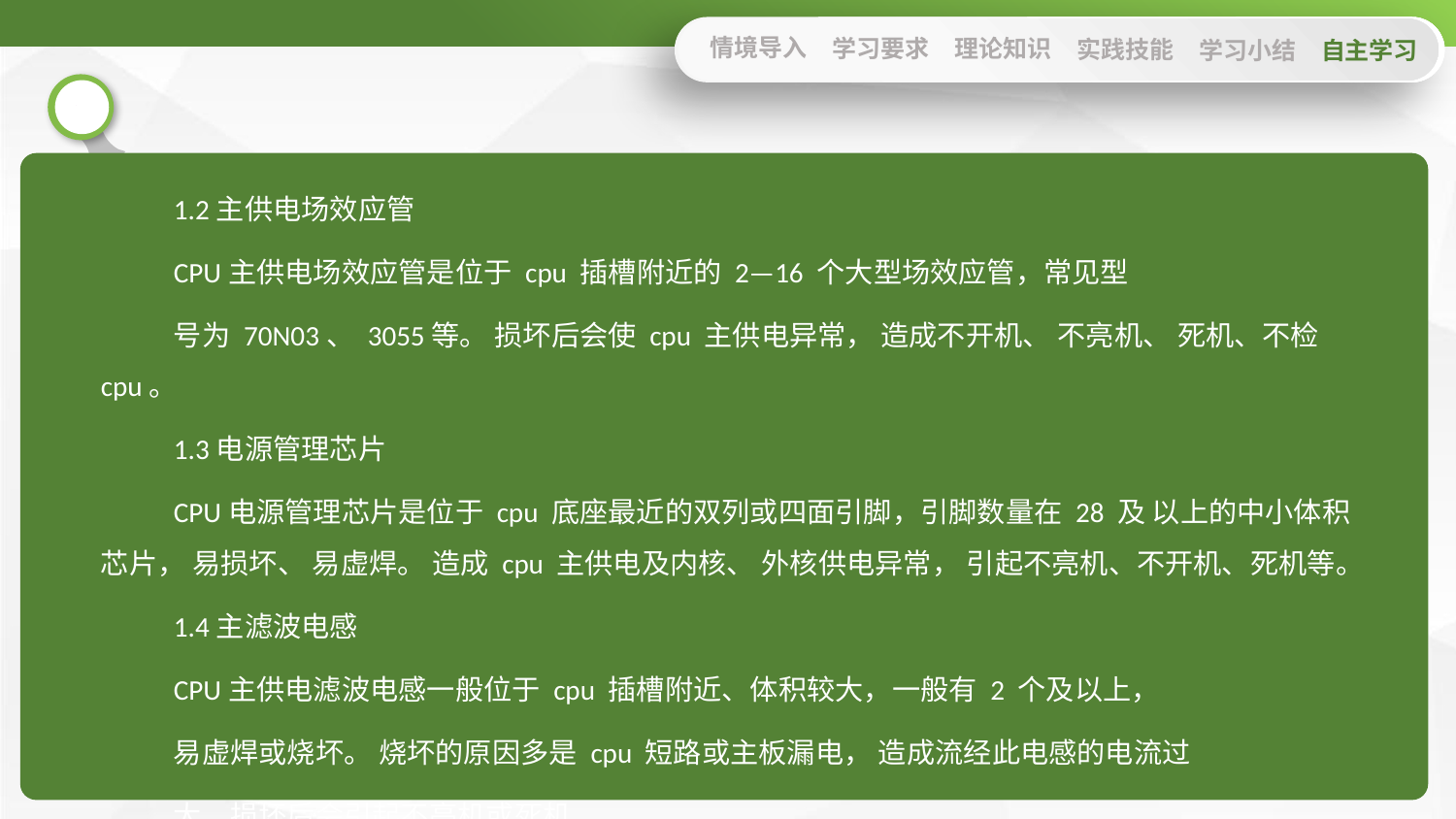

情境导入
学习要求
理论知识
实践技能
学习小结
自主学习
1.2主供电场效应管
CPU主供电场效应管是位于 cpu 插槽附近的 2—16 个大型场效应管，常见型
号为 70N03、 3055等。 损坏后会使 cpu 主供电异常， 造成不开机、 不亮机、 死机、不检 cpu。
1.3电源管理芯片
CPU电源管理芯片是位于 cpu 底座最近的双列或四面引脚，引脚数量在 28 及 以上的中小体积芯片， 易损坏、 易虚焊。 造成 cpu 主供电及内核、 外核供电异常， 引起不亮机、不开机、死机等。
1.4主滤波电感
CPU主供电滤波电感一般位于 cpu 插槽附近、体积较大，一般有 2 个及以上，
易虚焊或烧坏。 烧坏的原因多是 cpu 短路或主板漏电， 造成流经此电感的电流过
大。损坏后会引起不亮机或死机。